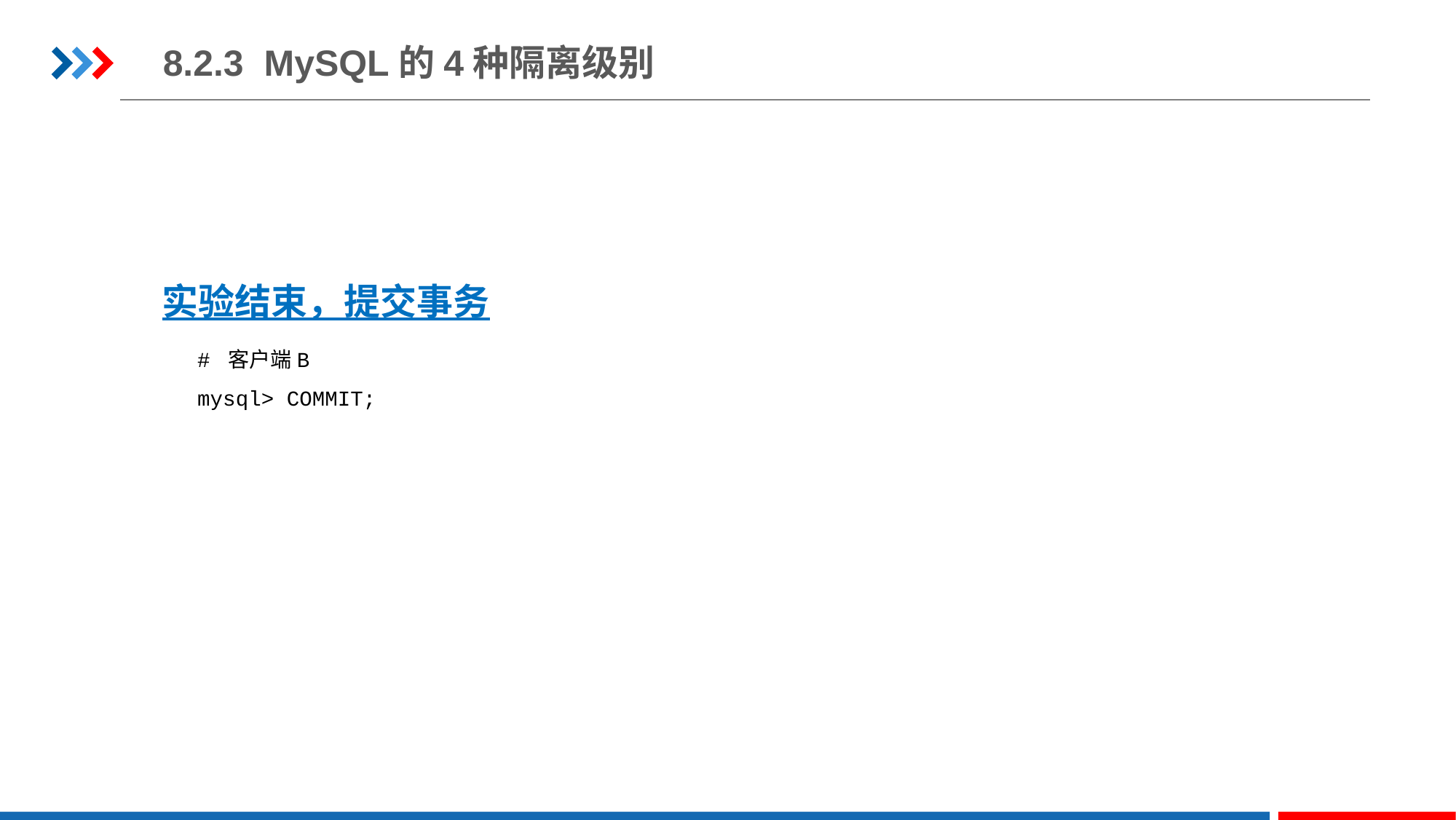

8.2.3  MySQL的4种隔离级别
实验结束，提交事务
# 客户端B
mysql> COMMIT;